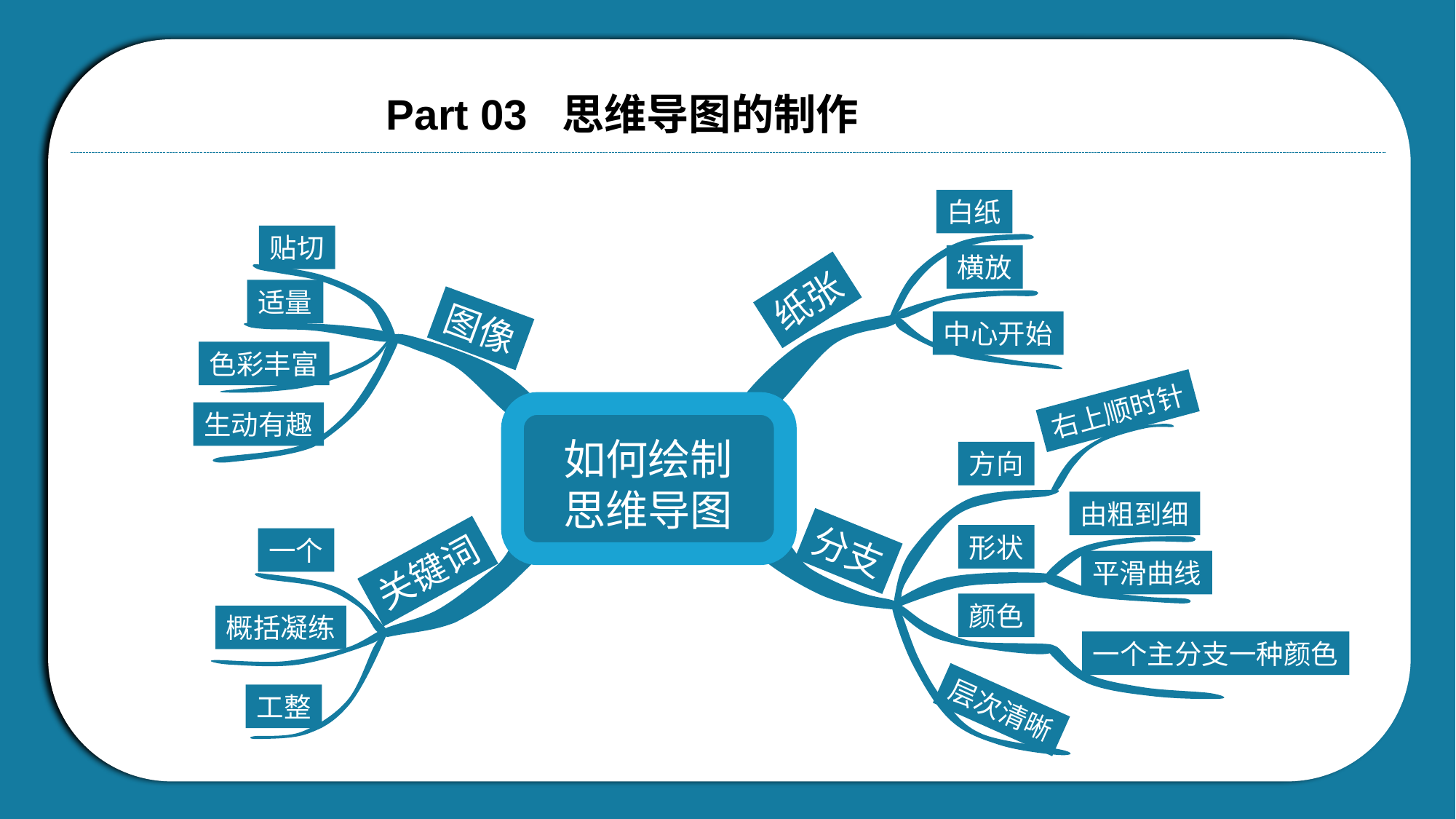

Part 03  思维导图的制作
白纸
贴切

横放

纸张
适量
图像
中心开始

色彩丰富
右上顺时针
生动有趣

如何绘制
思维导图

方向

由粗到细
分支
形状
一个

关键词
平滑曲线

颜色
概括凝练
一个主分支一种颜色
工整
层次清晰